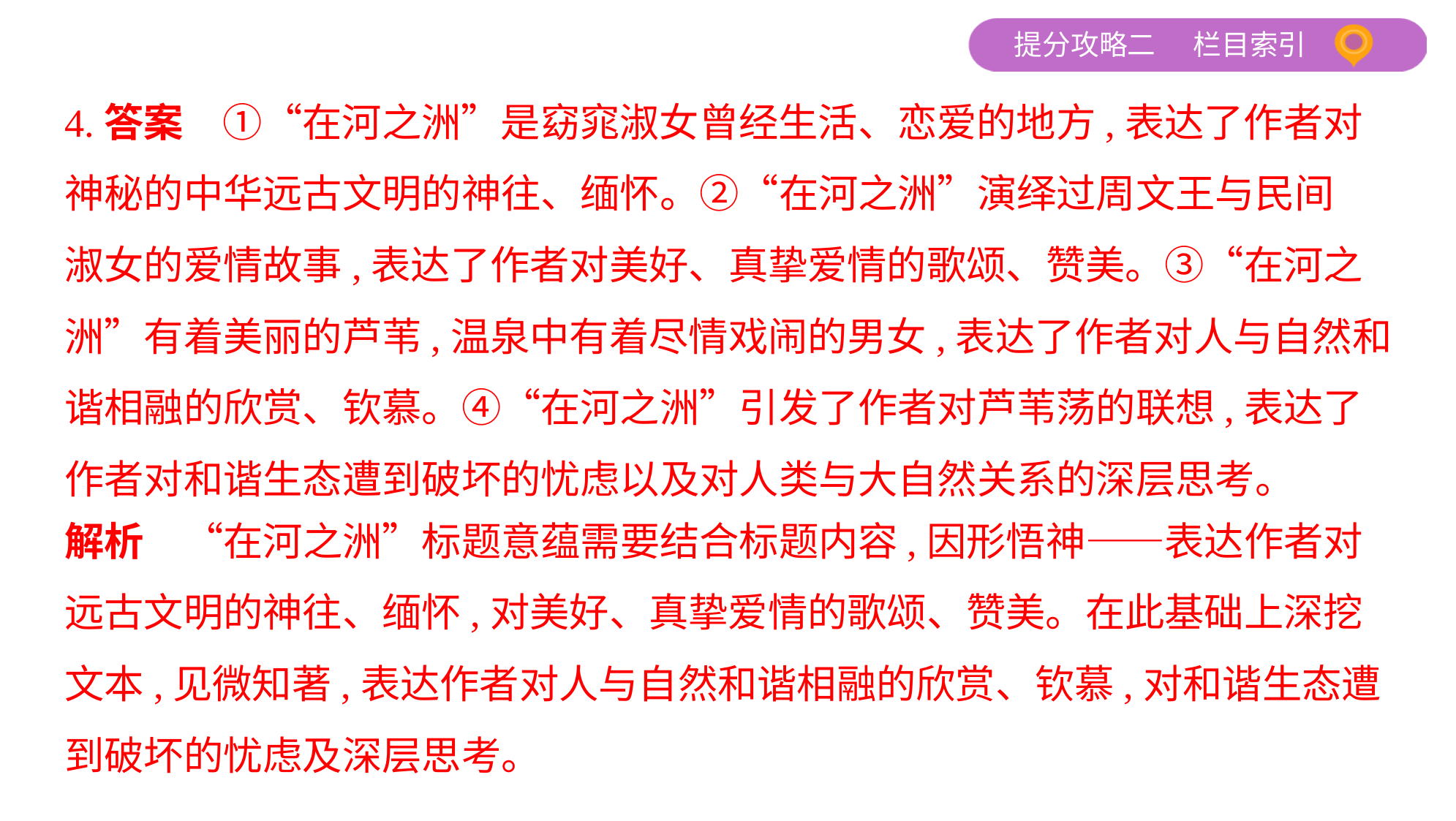

4.答案　①“在河之洲”是窈窕淑女曾经生活、恋爱的地方,表达了作者对
神秘的中华远古文明的神往、缅怀。②“在河之洲”演绎过周文王与民间
淑女的爱情故事,表达了作者对美好、真挚爱情的歌颂、赞美。③“在河之
洲”有着美丽的芦苇,温泉中有着尽情戏闹的男女,表达了作者对人与自然和
谐相融的欣赏、钦慕。④“在河之洲”引发了作者对芦苇荡的联想,表达了
作者对和谐生态遭到破坏的忧虑以及对人类与大自然关系的深层思考。
解析　“在河之洲”标题意蕴需要结合标题内容,因形悟神——表达作者对
远古文明的神往、缅怀,对美好、真挚爱情的歌颂、赞美。在此基础上深挖
文本,见微知著,表达作者对人与自然和谐相融的欣赏、钦慕,对和谐生态遭
到破坏的忧虑及深层思考。